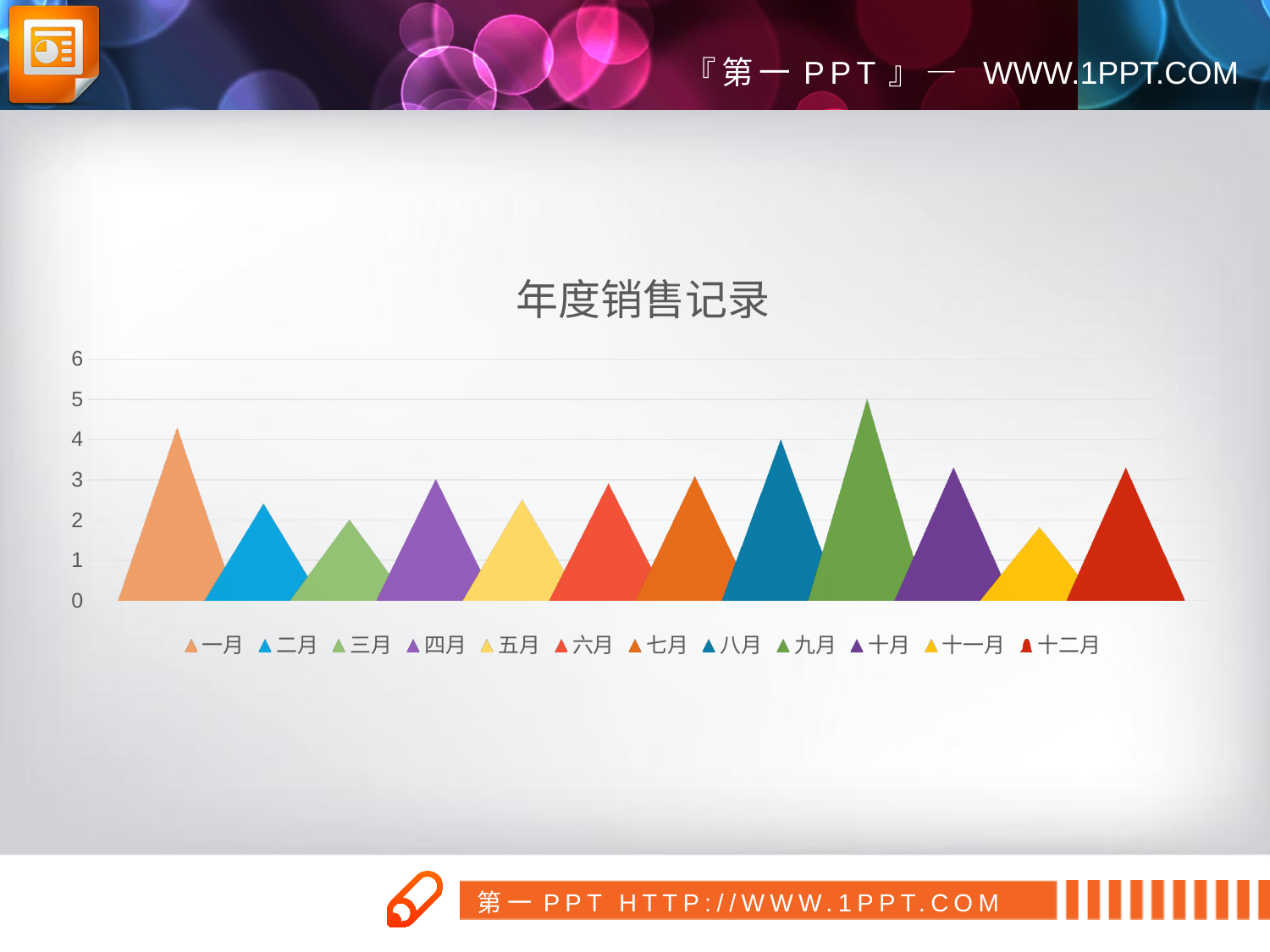

### Chart: 年度销售记录

| Category | 一月 | 二月 | 三月 | 四月 | 五月 | 六月 | 七月 | 八月 | 九月 | 十月 | 十一月 | 十二月 |
|---|---|---|---|---|---|---|---|---|---|---|---|---|
| 类别 1 | 4.3 | 2.4 | 2.0 | 3.0 | 2.5 | 2.9 | 3.1 | 4.0 | 5.0 | 3.3 | 1.8 | 3.3 |